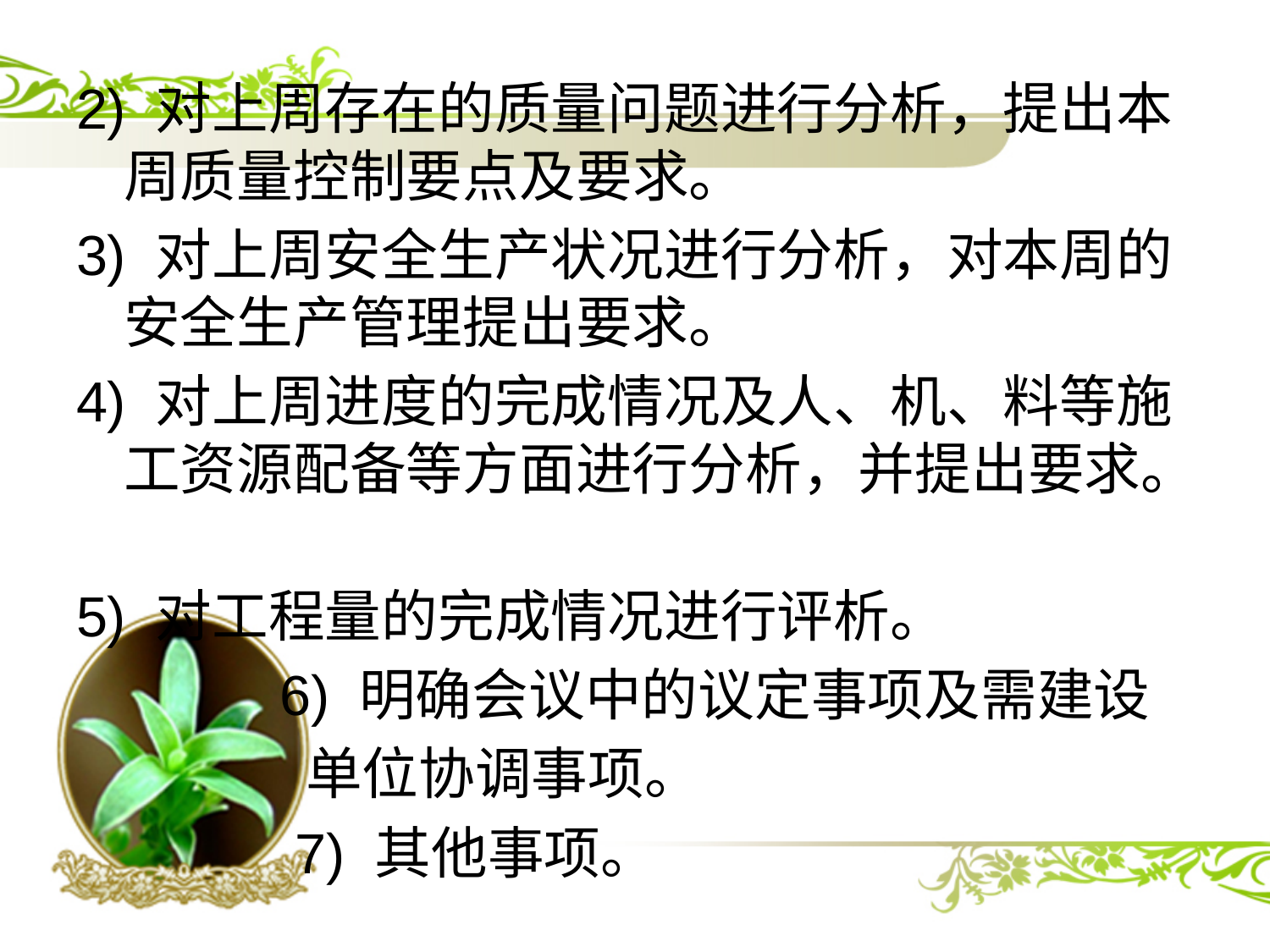

2) 对上周存在的质量问题进行分析，提出本周质量控制要点及要求。
3) 对上周安全生产状况进行分析，对本周的安全生产管理提出要求。
4) 对上周进度的完成情况及人、机、料等施工资源配备等方面进行分析，并提出要求。
5) 对工程量的完成情况进行评析。
             6) 明确会议中的议定事项及需建设
                 单位协调事项。
              7) 其他事项。